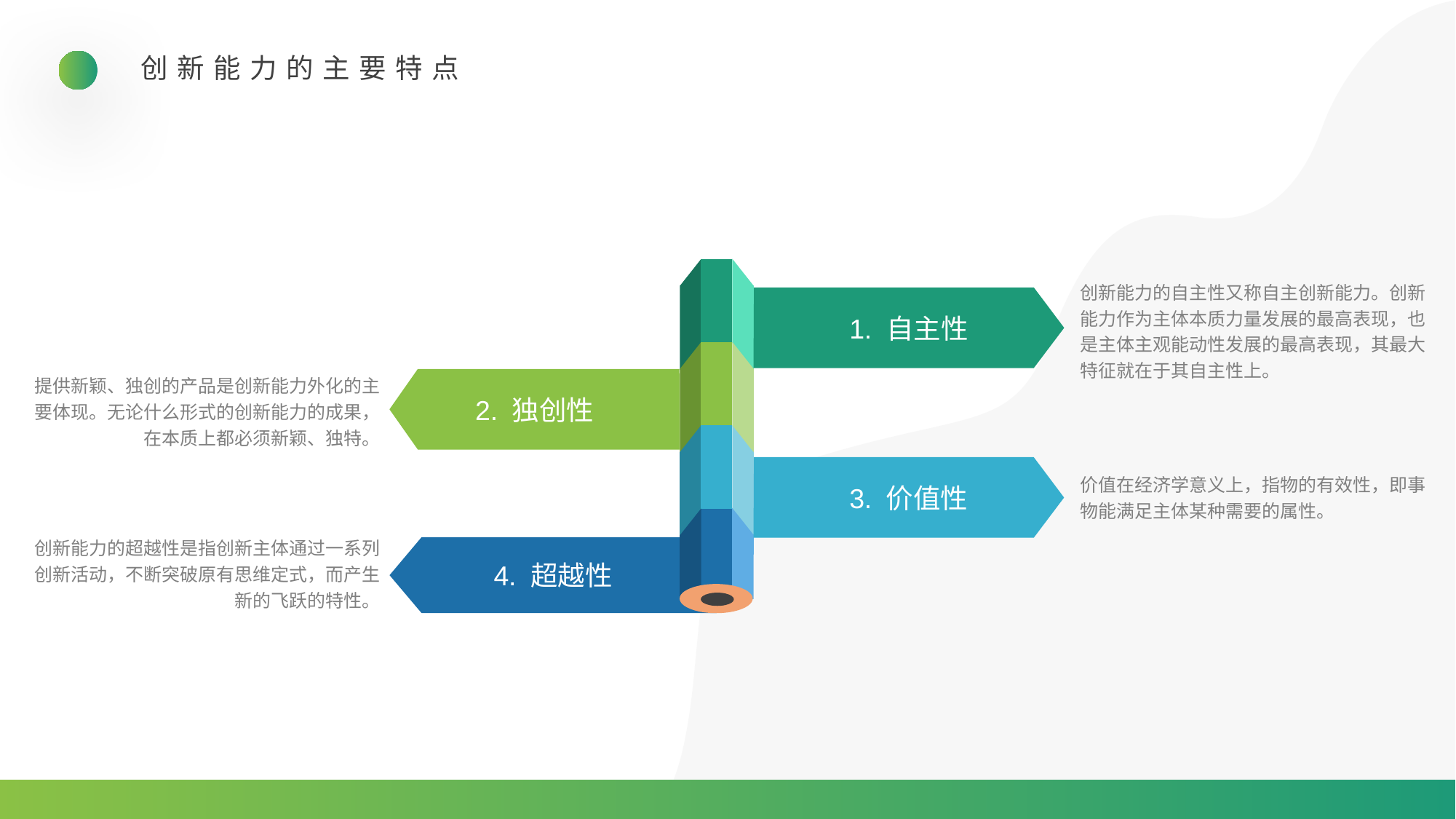

创新能力的主要特点

1. 自主性
创新能力的自主性又称自主创新能力。创新能力作为主体本质力量发展的最高表现，也是主体主观能动性发展的最高表现，其最大特征就在于其自主性上。

提供新颖、独创的产品是创新能力外化的主要体现。无论什么形式的创新能力的成果，在本质上都必须新颖、独特。
2. 独创性

价值在经济学意义上，指物的有效性，即事物能满足主体某种需要的属性。
3. 价值性

创新能力的超越性是指创新主体通过一系列创新活动，不断突破原有思维定式，而产生新的飞跃的特性。
4. 超越性